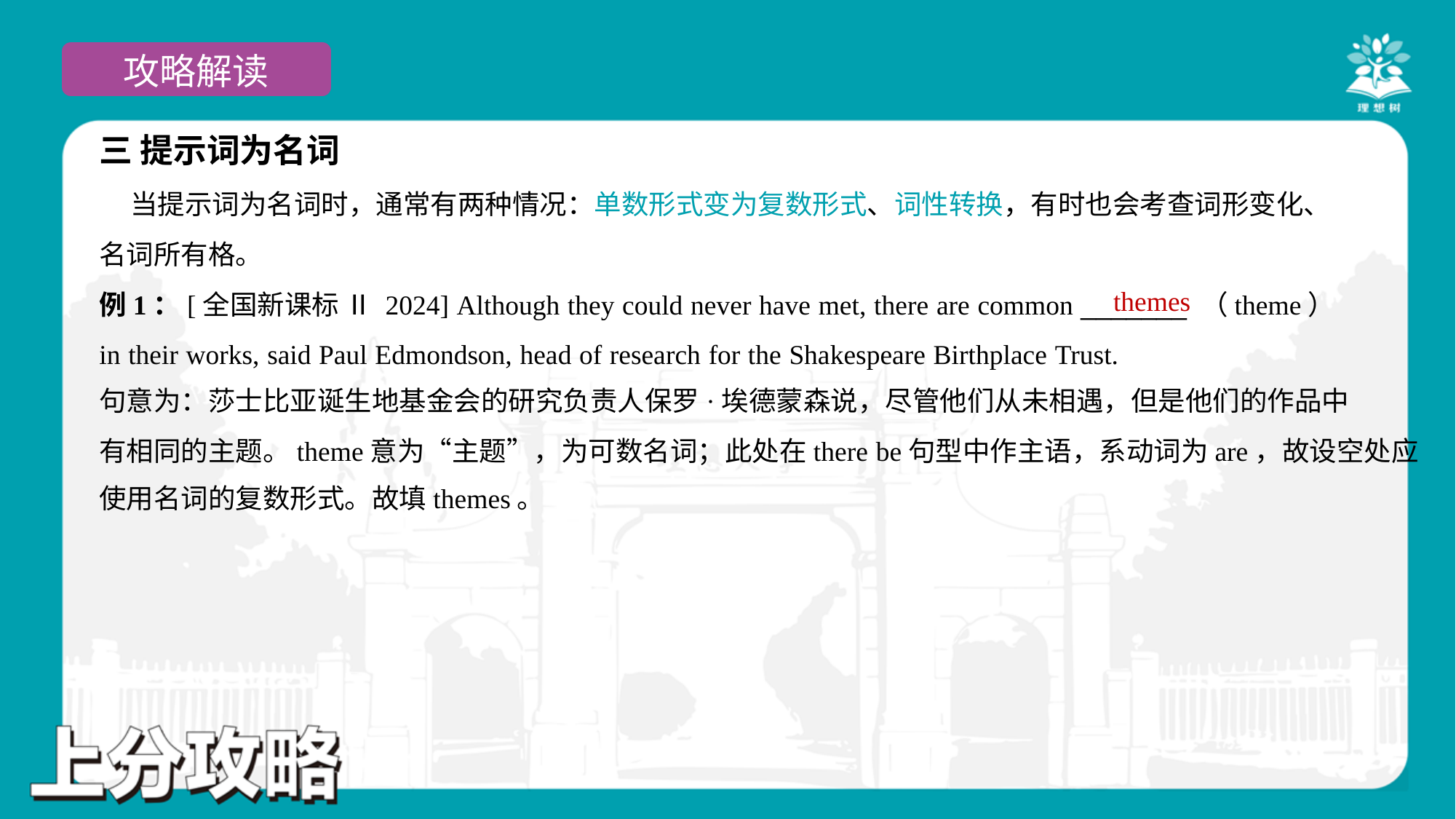

三 提示词为名词
    当提示词为名词时，通常有两种情况：单数形式变为复数形式、词性转换，有时也会考查词形变化、
名词所有格。
例1：[全国新课标 Ⅱ 2024] Although they could never have met, there are common _______ （theme）
in their works, said Paul Edmondson, head of research for the Shakespeare Birthplace Trust.
themes
句意为：莎士比亚诞生地基金会的研究负责人保罗·埃德蒙森说，尽管他们从未相遇，但是他们的作品中
有相同的主题。theme意为“主题”，为可数名词；此处在there be句型中作主语，系动词为are，故设空处应
使用名词的复数形式。故填themes。